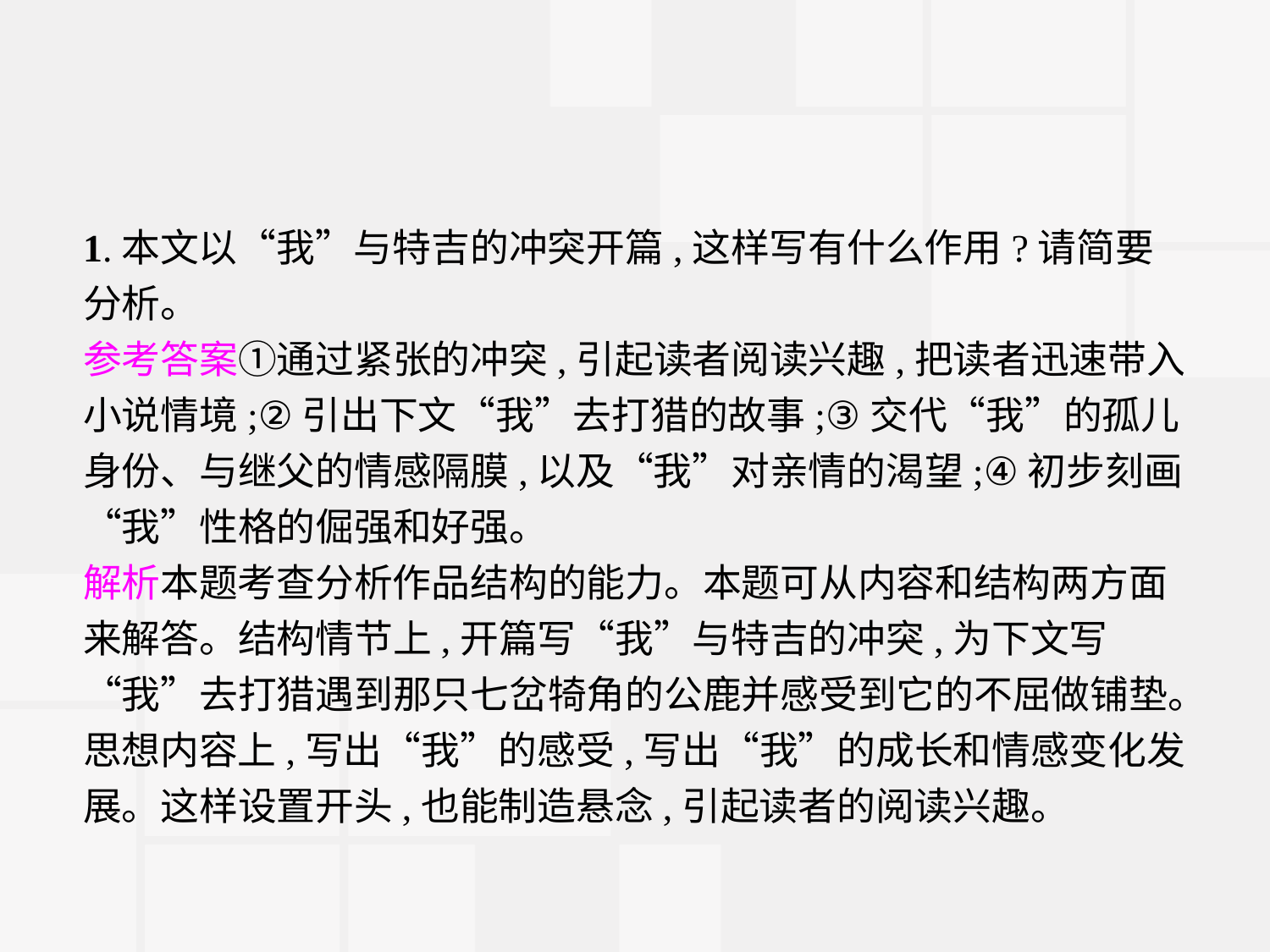

1.本文以“我”与特吉的冲突开篇,这样写有什么作用?请简要分析。
参考答案①通过紧张的冲突,引起读者阅读兴趣,把读者迅速带入小说情境;②引出下文“我”去打猎的故事;③交代“我”的孤儿身份、与继父的情感隔膜,以及“我”对亲情的渴望;④初步刻画“我”性格的倔强和好强。
解析本题考查分析作品结构的能力。本题可从内容和结构两方面来解答。结构情节上,开篇写“我”与特吉的冲突,为下文写“我”去打猎遇到那只七岔犄角的公鹿并感受到它的不屈做铺垫。思想内容上,写出“我”的感受,写出“我”的成长和情感变化发展。这样设置开头,也能制造悬念,引起读者的阅读兴趣。